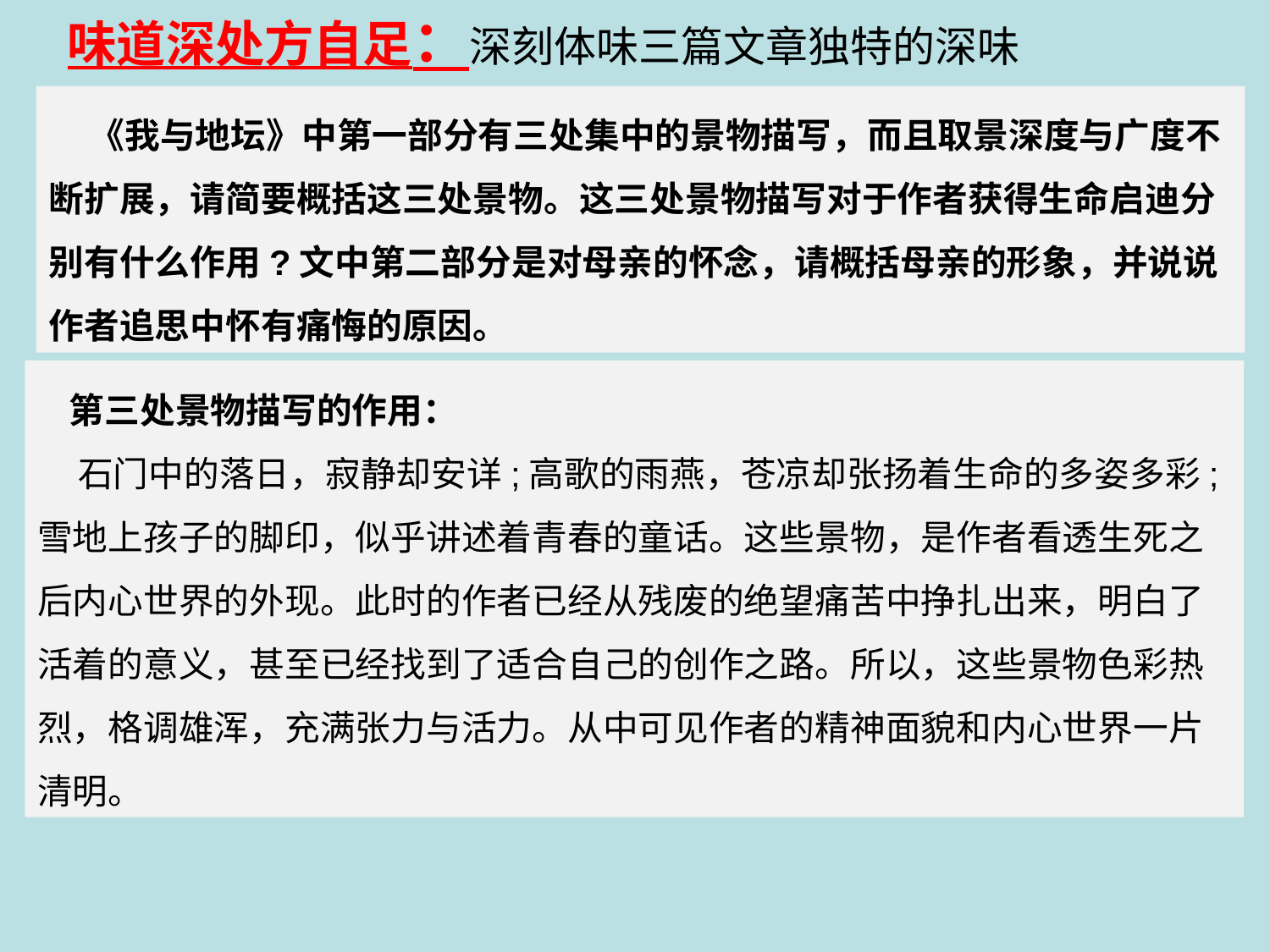

味道深处方自足：深刻体味三篇文章独特的深味
    《我与地坛》中第一部分有三处集中的景物描写，而且取景深度与广度不断扩展，请简要概括这三处景物。这三处景物描写对于作者获得生命启迪分别有什么作用?文中第二部分是对母亲的怀念，请概括母亲的形象，并说说作者追思中怀有痛悔的原因。
   第三处景物描写的作用：
    石门中的落日，寂静却安详;高歌的雨燕，苍凉却张扬着生命的多姿多彩;雪地上孩子的脚印，似乎讲述着青春的童话。这些景物，是作者看透生死之后内心世界的外现。此时的作者已经从残废的绝望痛苦中挣扎出来，明白了活着的意义，甚至已经找到了适合自己的创作之路。所以，这些景物色彩热烈，格调雄浑，充满张力与活力。从中可见作者的精神面貌和内心世界一片清明。